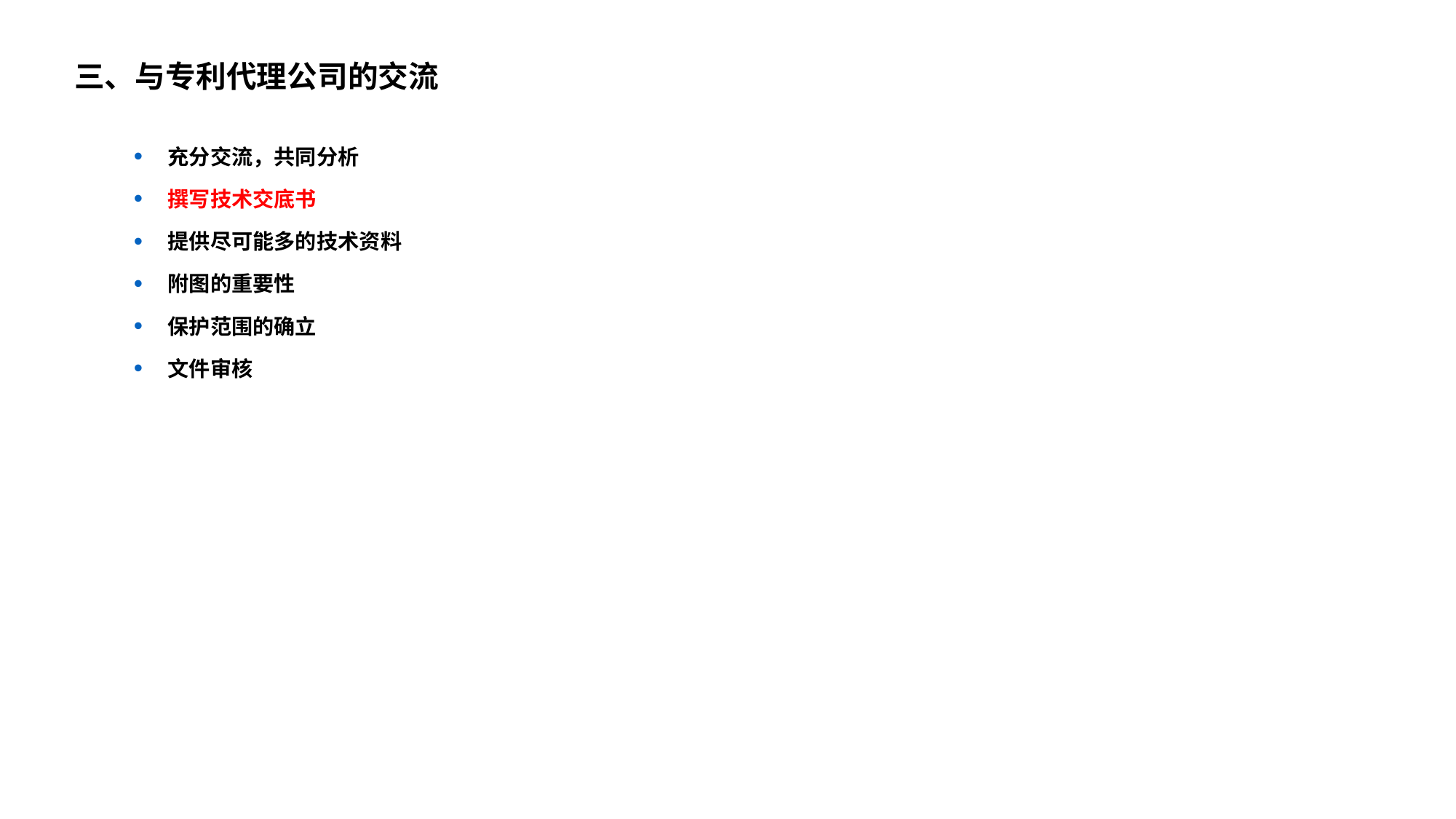

# 三、与专利代理公司的交流
充分交流，共同分析
撰写技术交底书
提供尽可能多的技术资料
附图的重要性
保护范围的确立
文件审核